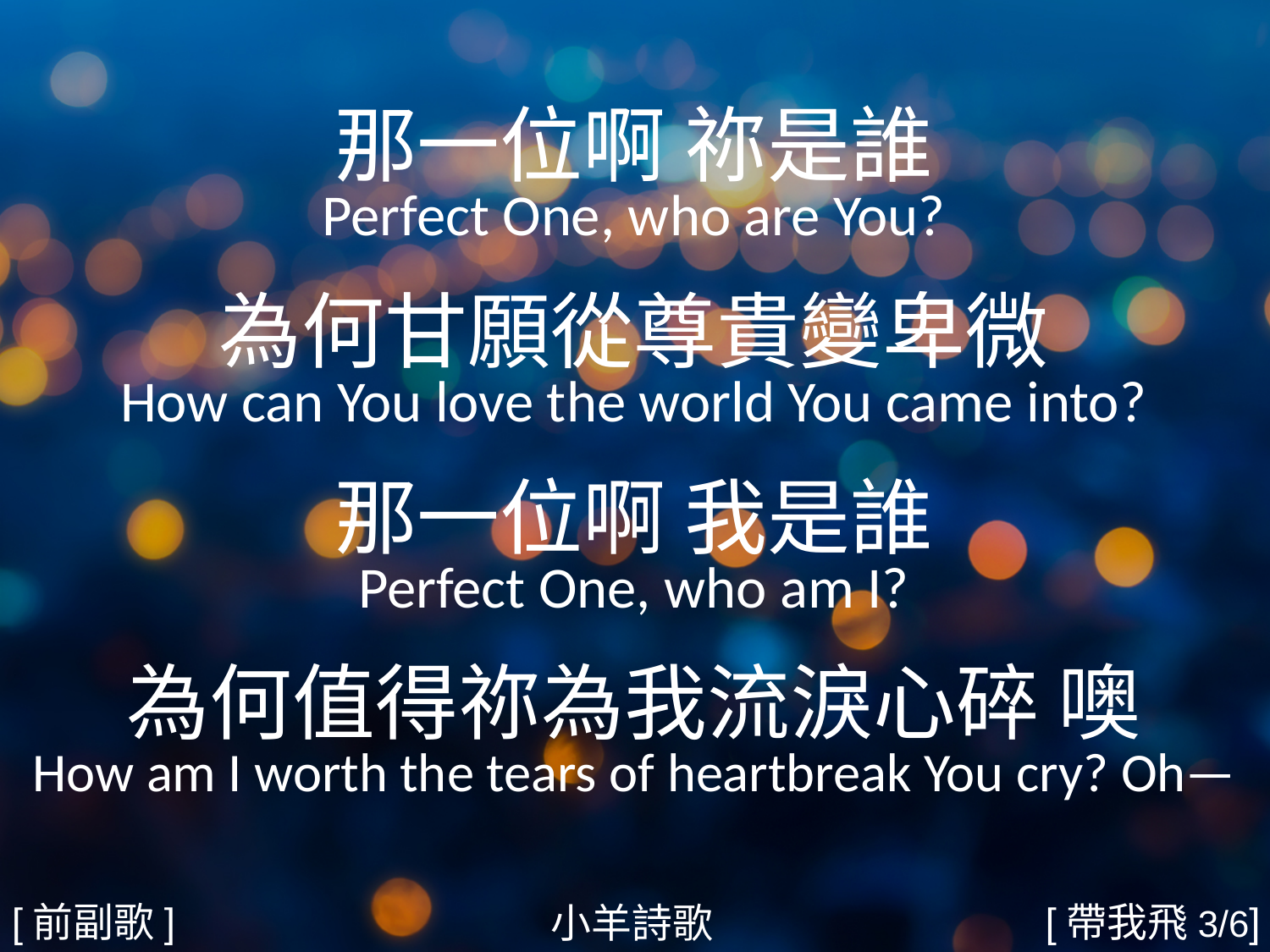

那一位啊 祢是誰
Perfect One, who are You?

為何甘願從尊貴變卑微
How can You love the world You came into?

那一位啊 我是誰
Perfect One, who am I?

為何值得祢為我流淚心碎 噢
How am I worth the tears of heartbreak You cry? Oh—
#

[前副歌]
[帶我飛3/6]
小羊詩歌